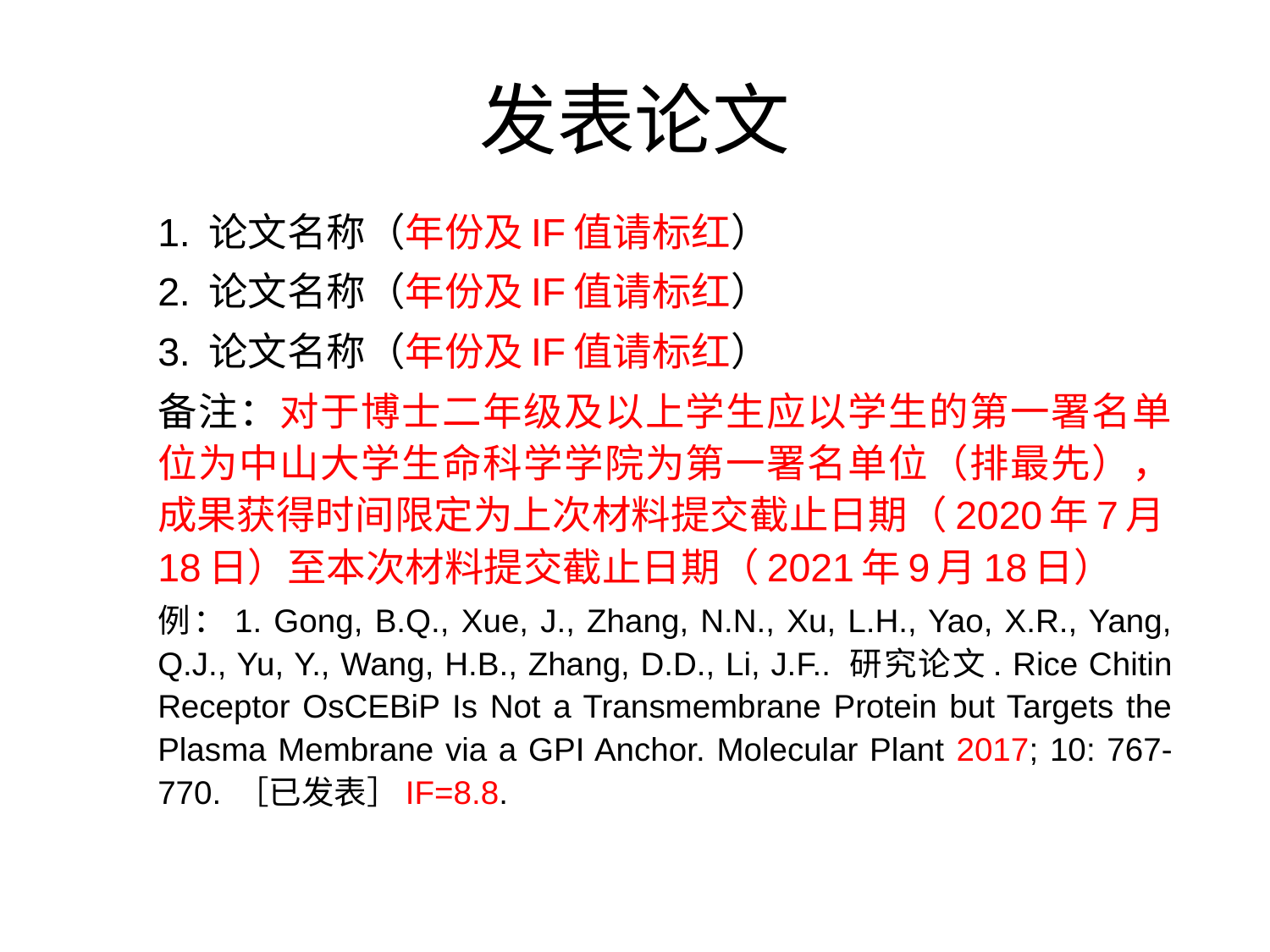

# 发表论文
1. 论文名称（年份及IF值请标红）
2. 论文名称（年份及IF值请标红）
3. 论文名称（年份及IF值请标红）
备注：对于博士二年级及以上学生应以学生的第一署名单位为中山大学生命科学学院为第一署名单位（排最先），成果获得时间限定为上次材料提交截止日期（2020年7月18日）至本次材料提交截止日期（2021年9月18日）
例：1. Gong, B.Q., Xue, J., Zhang, N.N., Xu, L.H., Yao, X.R., Yang, Q.J., Yu, Y., Wang, H.B., Zhang, D.D., Li, J.F.. 研究论文. Rice Chitin Receptor OsCEBiP Is Not a Transmembrane Protein but Targets the Plasma Membrane via a GPI Anchor. Molecular Plant 2017; 10: 767-770. ［已发表］IF=8.8.